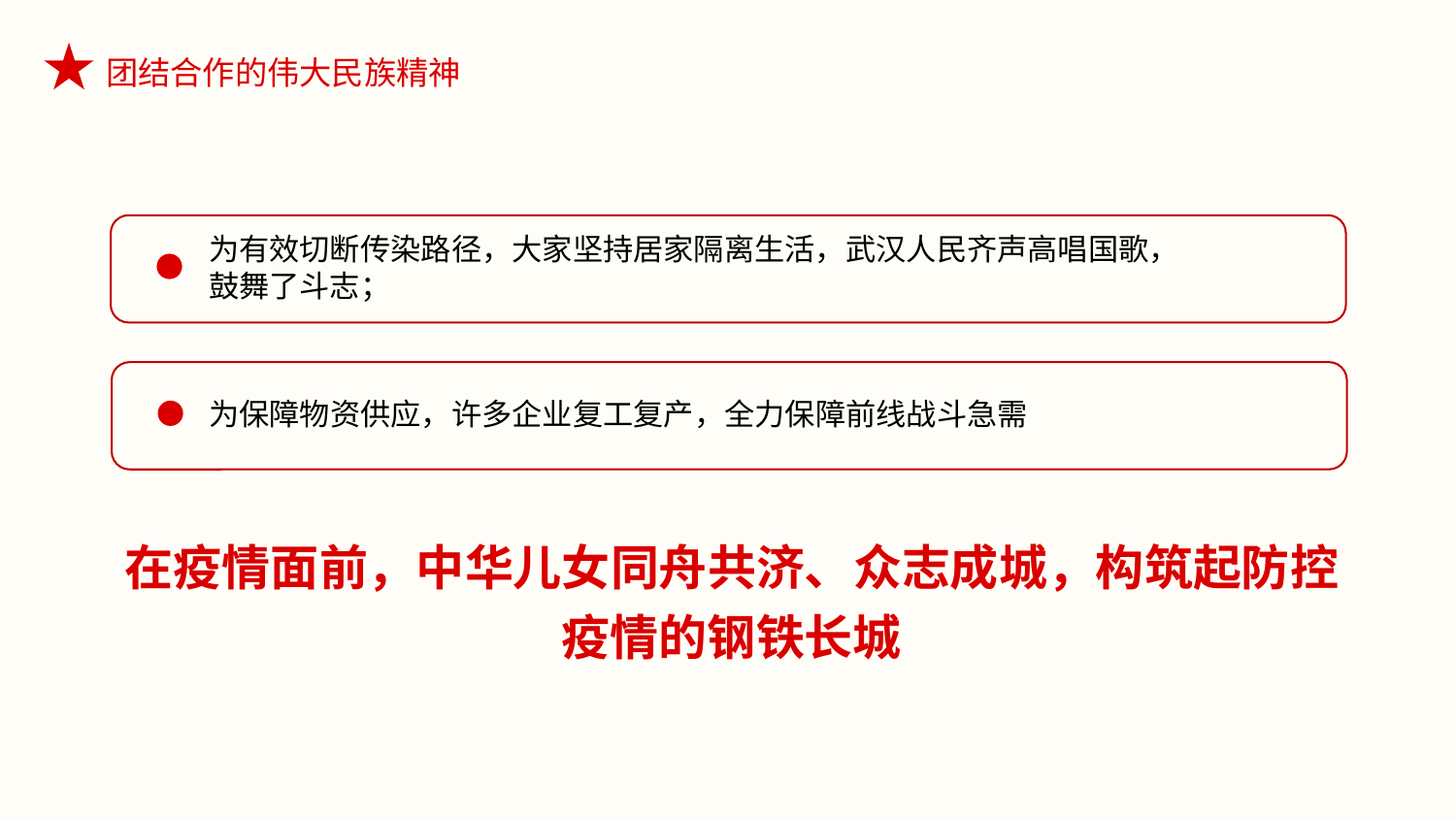

为有效切断传染路径，大家坚持居家隔离生活，武汉人民齐声高唱国歌，
鼓舞了斗志；

为保障物资供应，许多企业复工复产，全力保障前线战斗急需
在疫情面前，中华儿女同舟共济、众志成城，构筑起防控疫情的钢铁长城